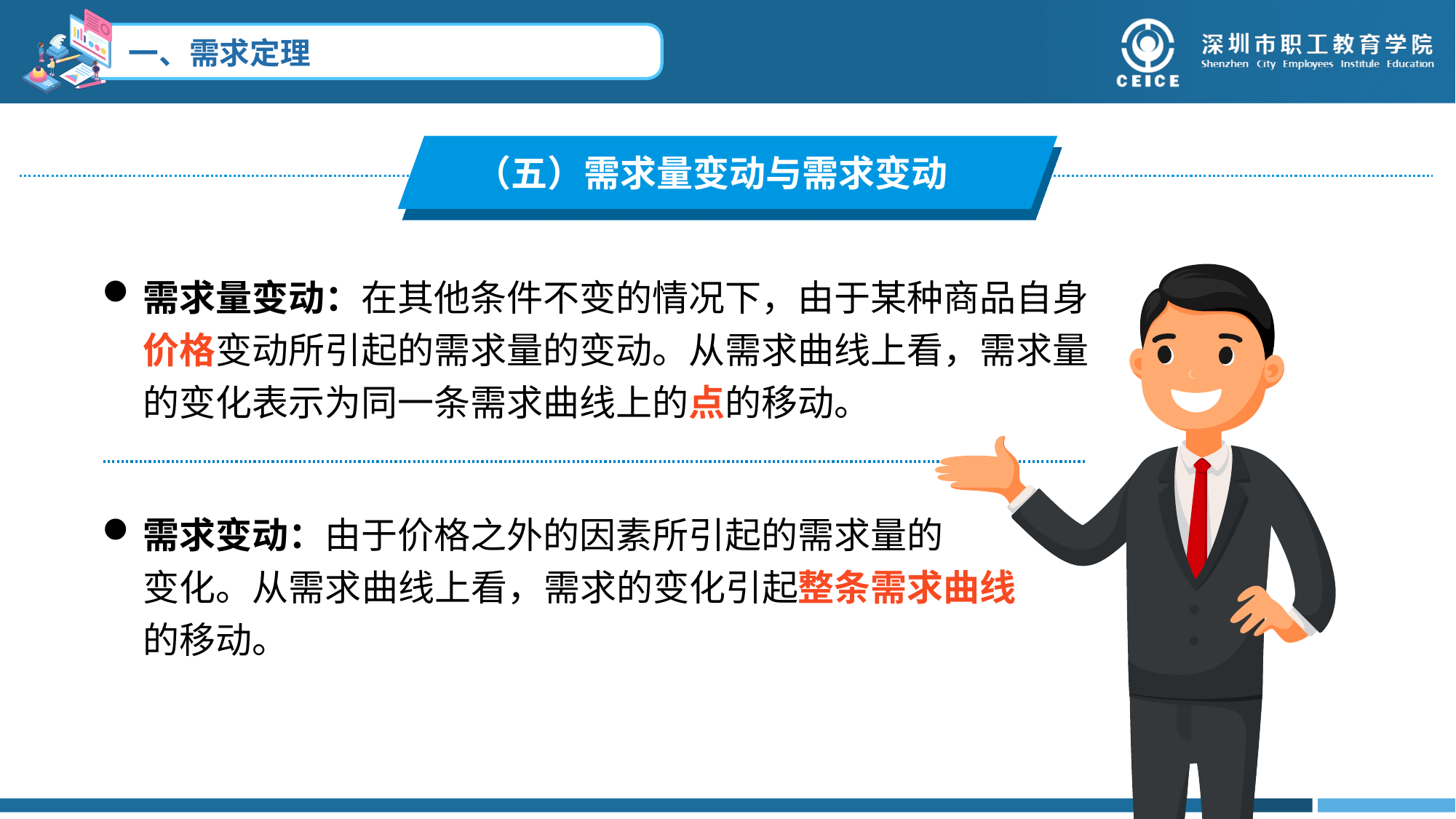

（五）需求量变动与需求变动
需求量变动：在其他条件不变的情况下，由于某种商品自身价格变动所引起的需求量的变动。从需求曲线上看，需求量的变化表示为同一条需求曲线上的点的移动。

需求变动：由于价格之外的因素所引起的需求量的
    变化。从需求曲线上看，需求的变化引起整条需求曲线
    的移动。